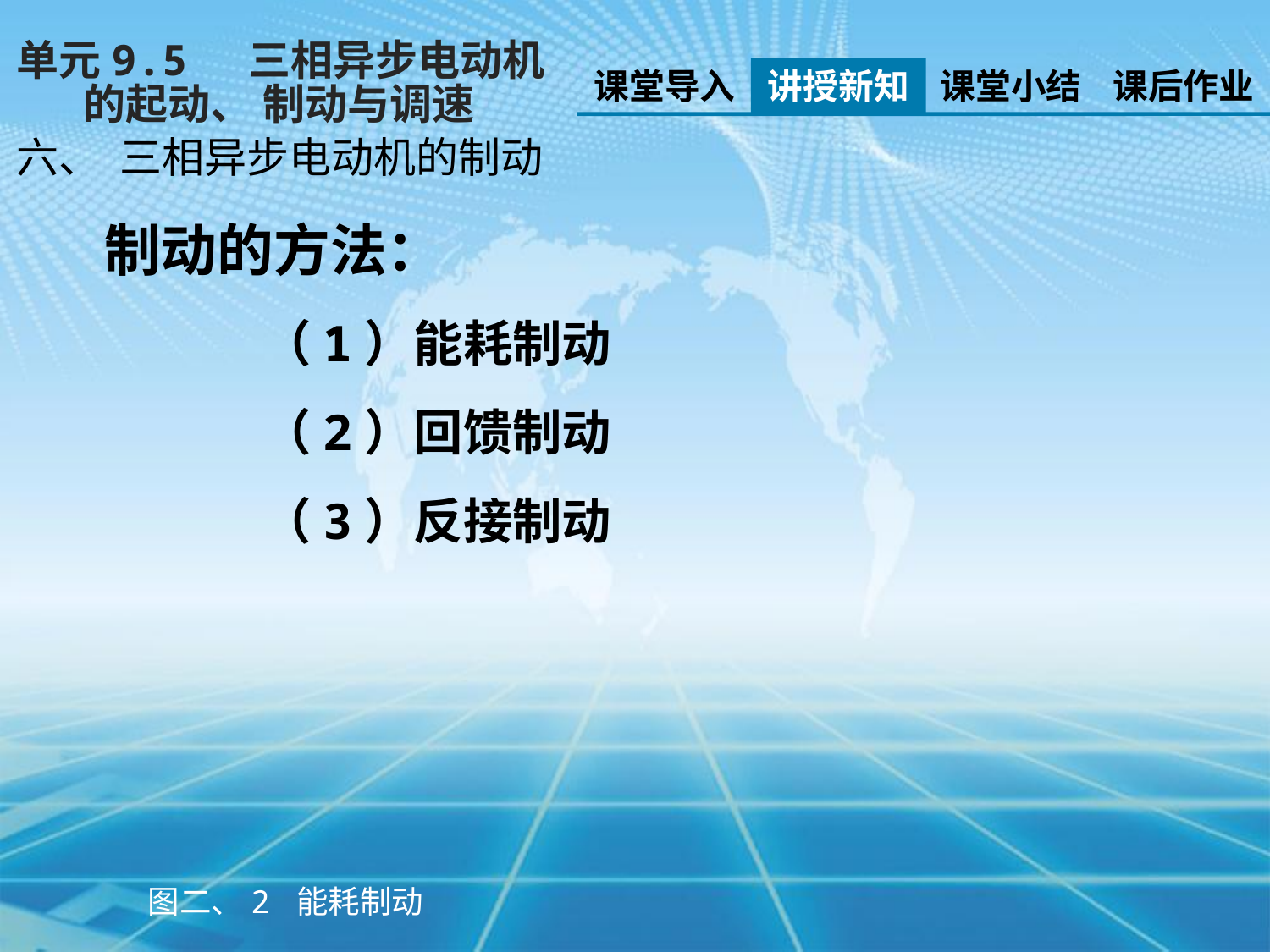

单元9.5  三相异步电动机
      的起动、 制动与调速
课堂导入
讲授新知
课堂小结
课后作业
六、  三相异步电动机的制动

制动的方法：
             （1）能耗制动
             （2）回馈制动
             （3）反接制动

图二、2 能耗制动